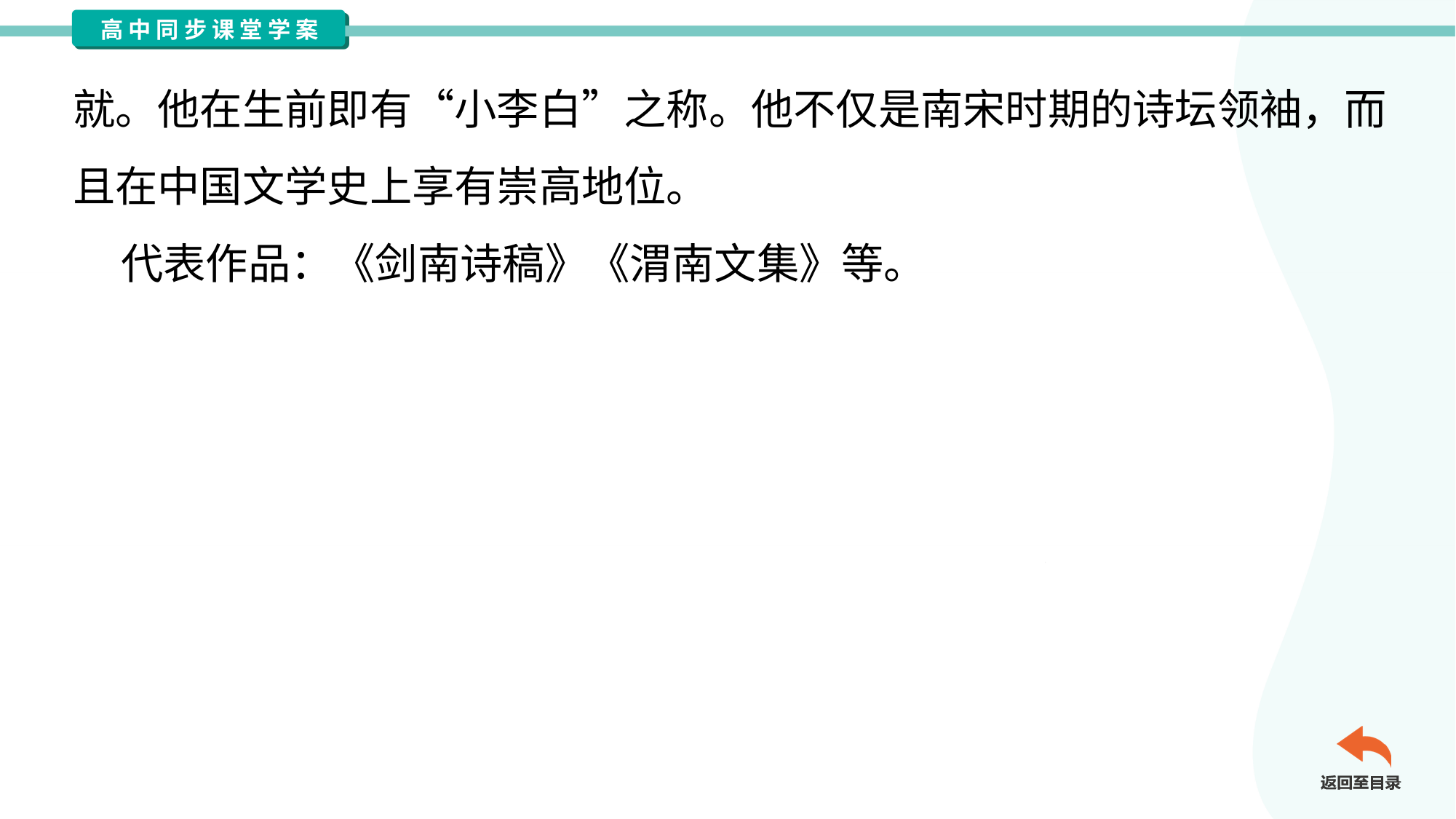

就。他在生前即有“小李白”之称。他不仅是南宋时期的诗坛领袖，而
且在中国文学史上享有崇高地位。
    代表作品：《剑南诗稿》《渭南文集》等。